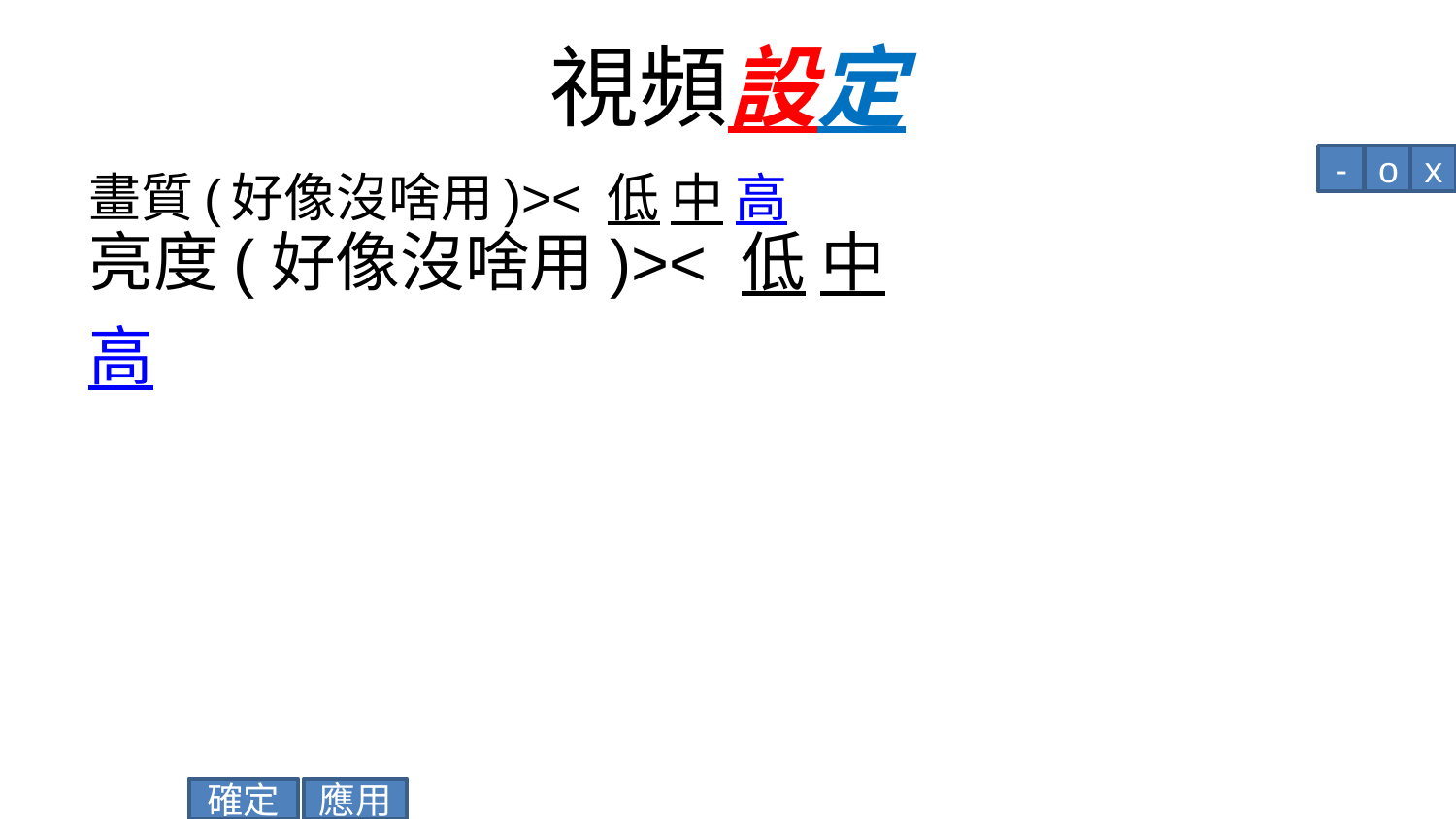

# 視頻設定
-
o
x
畫質(好像沒啥用)>< 低 中 高
亮度(好像沒啥用)>< 低 中 高
應用
確定